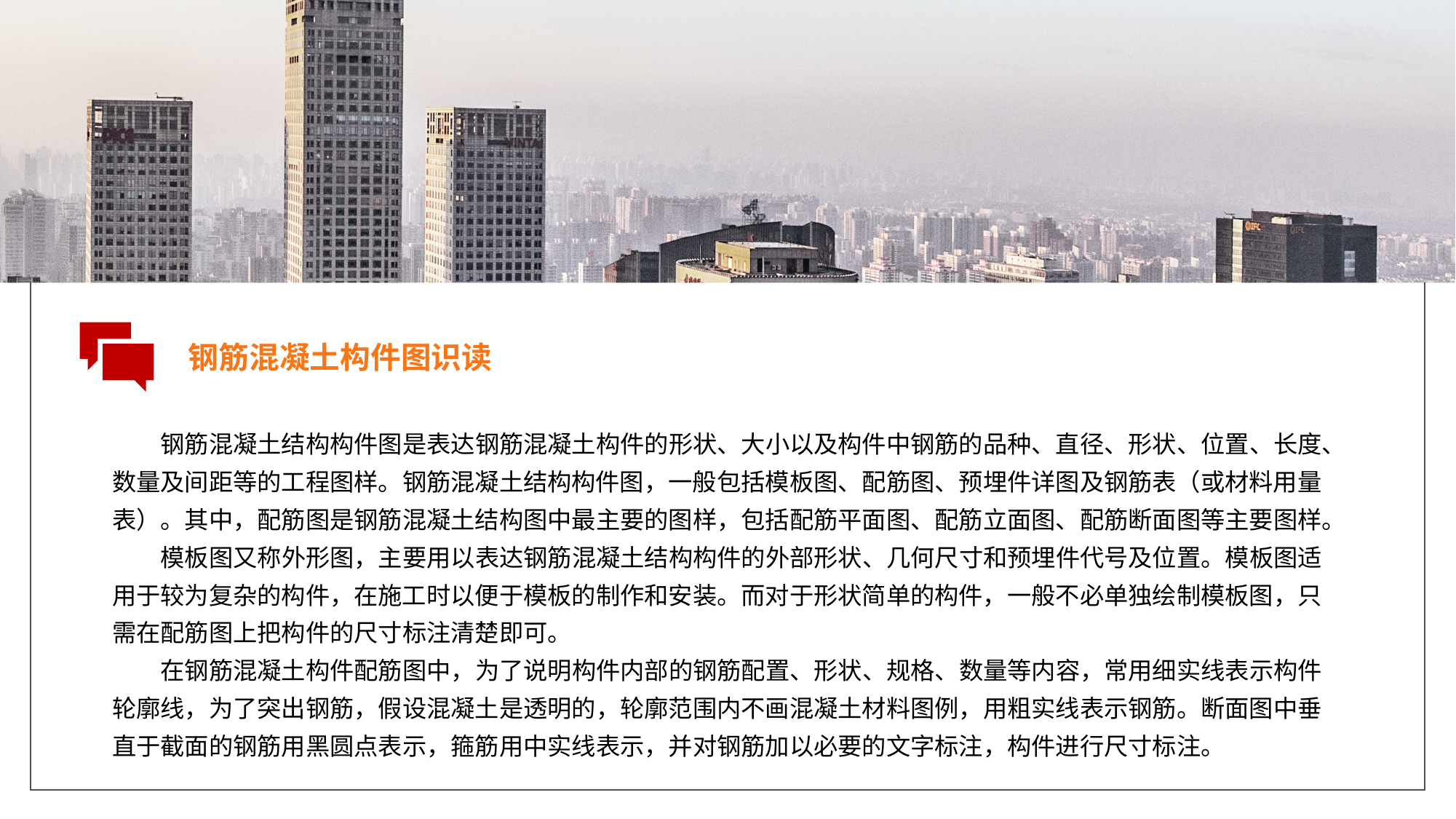

钢筋混凝土构件图识读
钢筋混凝土结构构件图是表达钢筋混凝土构件的形状、大小以及构件中钢筋的品种、直径、形状、位置、长度、数量及间距等的工程图样。钢筋混凝土结构构件图，一般包括模板图、配筋图、预埋件详图及钢筋表（或材料用量表）。其中，配筋图是钢筋混凝土结构图中最主要的图样，包括配筋平面图、配筋立面图、配筋断面图等主要图样。
模板图又称外形图，主要用以表达钢筋混凝土结构构件的外部形状、几何尺寸和预埋件代号及位置。模板图适用于较为复杂的构件，在施工时以便于模板的制作和安装。而对于形状简单的构件，一般不必单独绘制模板图，只需在配筋图上把构件的尺寸标注清楚即可。
在钢筋混凝土构件配筋图中，为了说明构件内部的钢筋配置、形状、规格、数量等内容，常用细实线表示构件轮廓线，为了突出钢筋，假设混凝土是透明的，轮廓范围内不画混凝土材料图例，用粗实线表示钢筋。断面图中垂直于截面的钢筋用黑圆点表示，箍筋用中实线表示，并对钢筋加以必要的文字标注，构件进行尺寸标注。